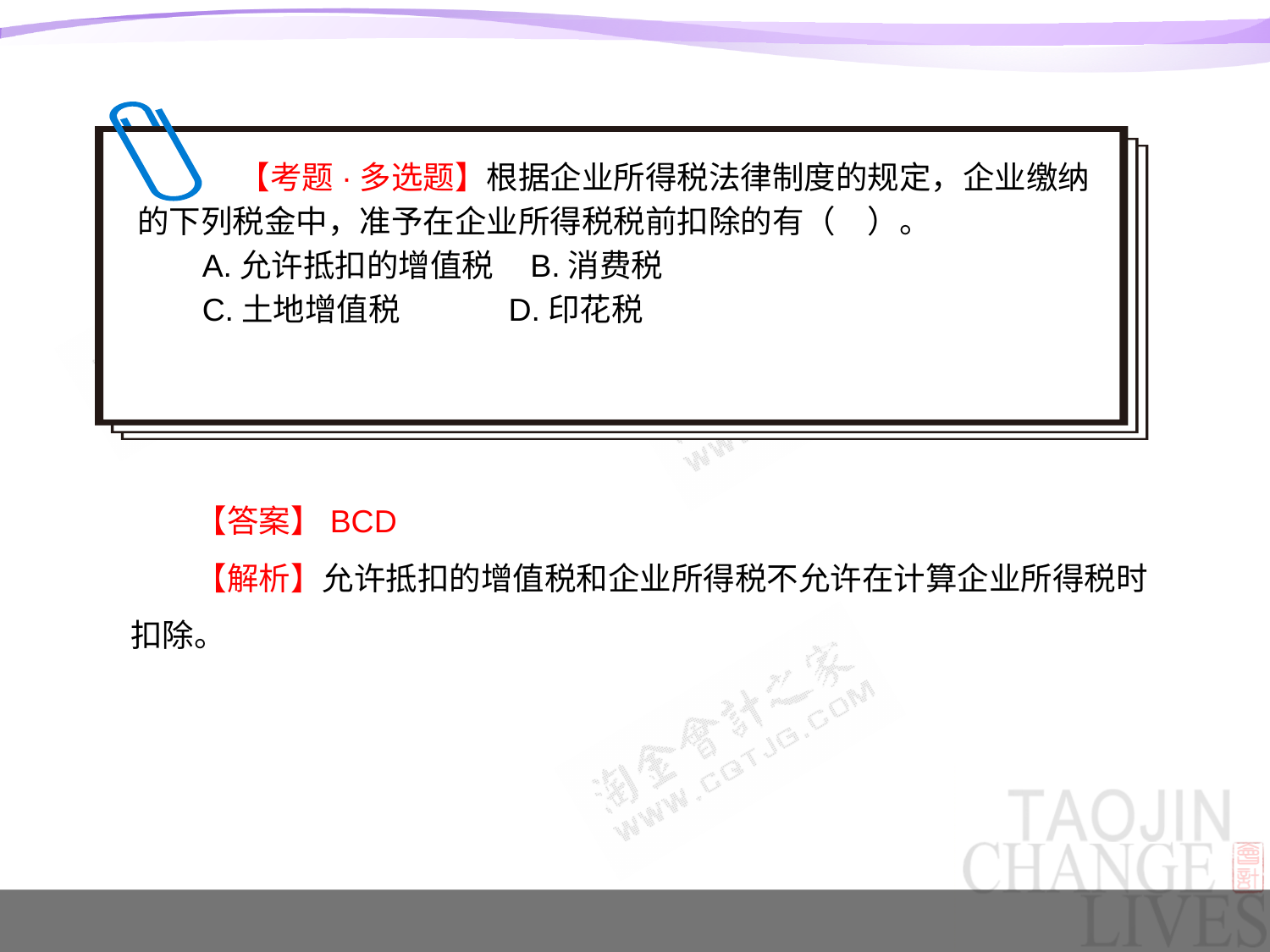

【考题·多选题】根据企业所得税法律制度的规定，企业缴纳的下列税金中，准予在企业所得税税前扣除的有（　）。
A.允许抵扣的增值税    B.消费税
C.土地增值税              D.印花税

【答案】BCD
【解析】允许抵扣的增值税和企业所得税不允许在计算企业所得税时扣除。